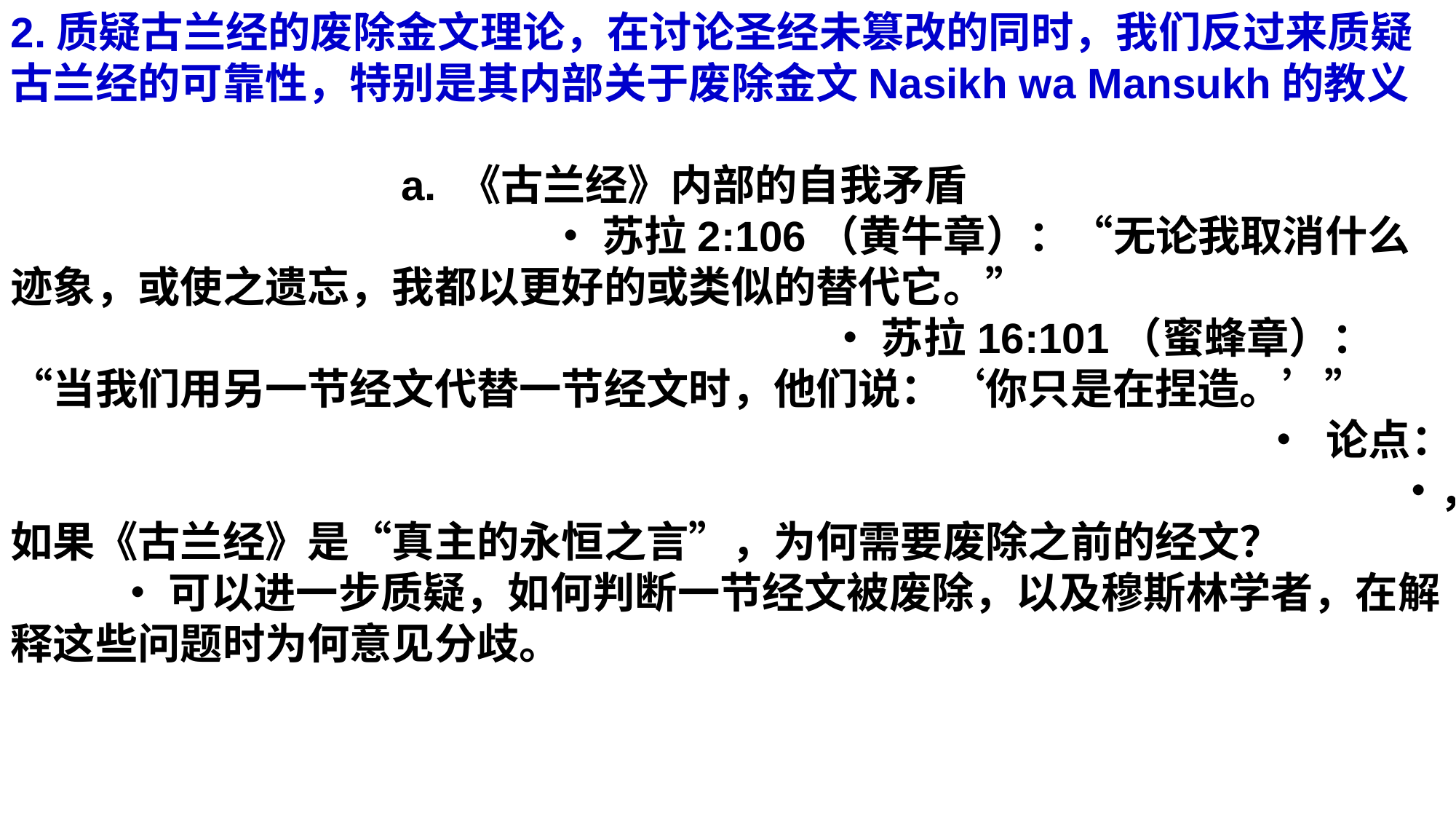

2.质疑古兰经的废除金文理论，在讨论圣经未篡改的同时，我们反过来质疑古兰经的可靠性，特别是其内部关于废除金文Nasikh wa Mansukh的教义
                                                                                                                                                           a. 《古兰经》内部的自我矛盾                                                                                                          • 苏拉2:106（黄牛章）：“无论我取消什么迹象，或使之遗忘，我都以更好的或类似的替代它。”                                                                                                                                 • 苏拉16:101（蜜蜂章）：“当我们用另一节经文代替一节经文时，他们说：‘你只是在捏造。’”
                                                                                                                                  • 论点：                                                                                                                                                •，如果《古兰经》是“真主的永恒之言”，为何需要废除之前的经文？                            • 可以进一步质疑，如何判断一节经文被废除，以及穆斯林学者，在解释这些问题时为何意见分歧。